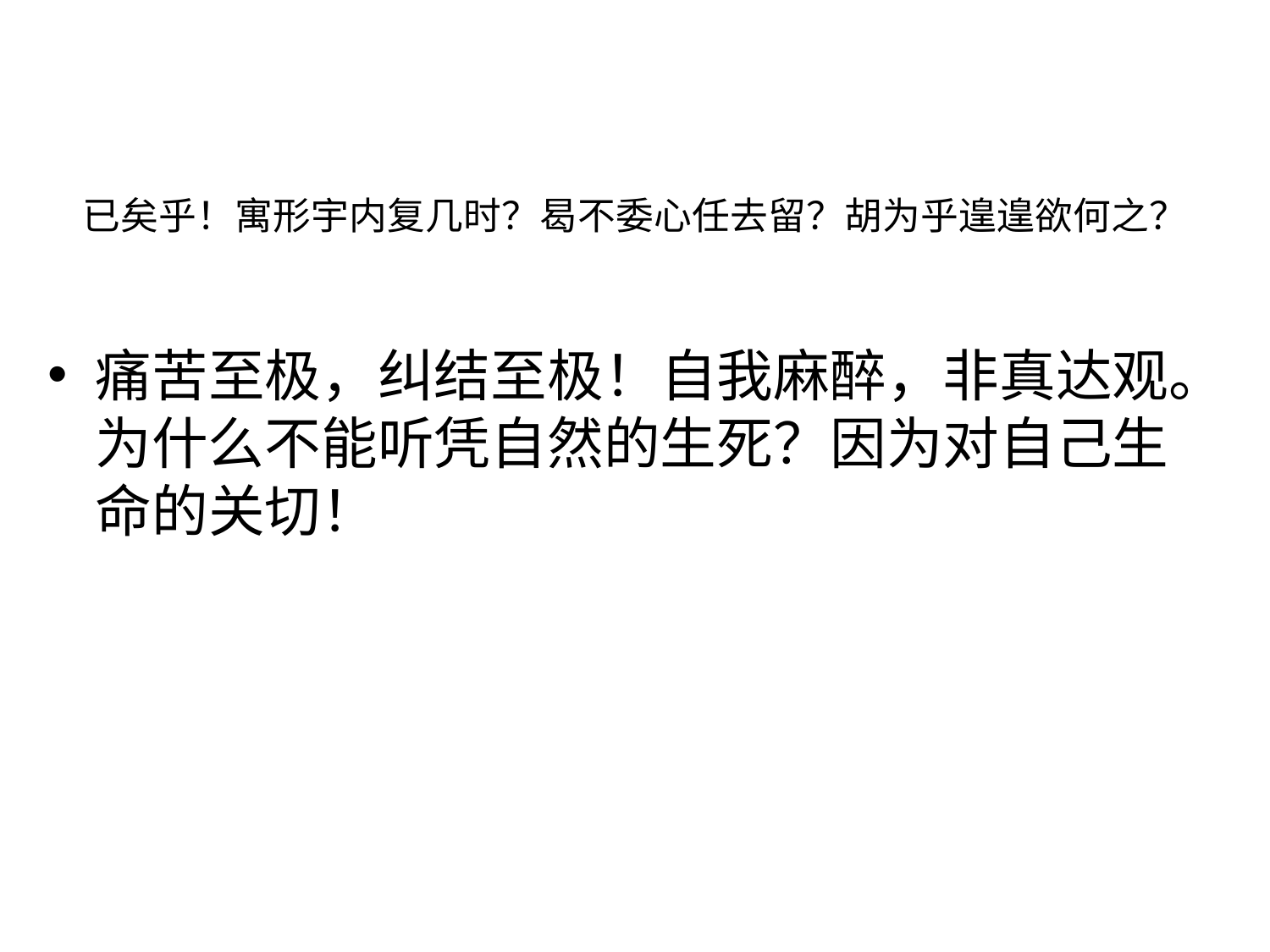

# 已矣乎！寓形宇内复几时？曷不委心任去留？胡为乎遑遑欲何之？
痛苦至极，纠结至极！自我麻醉，非真达观。为什么不能听凭自然的生死？因为对自己生命的关切！